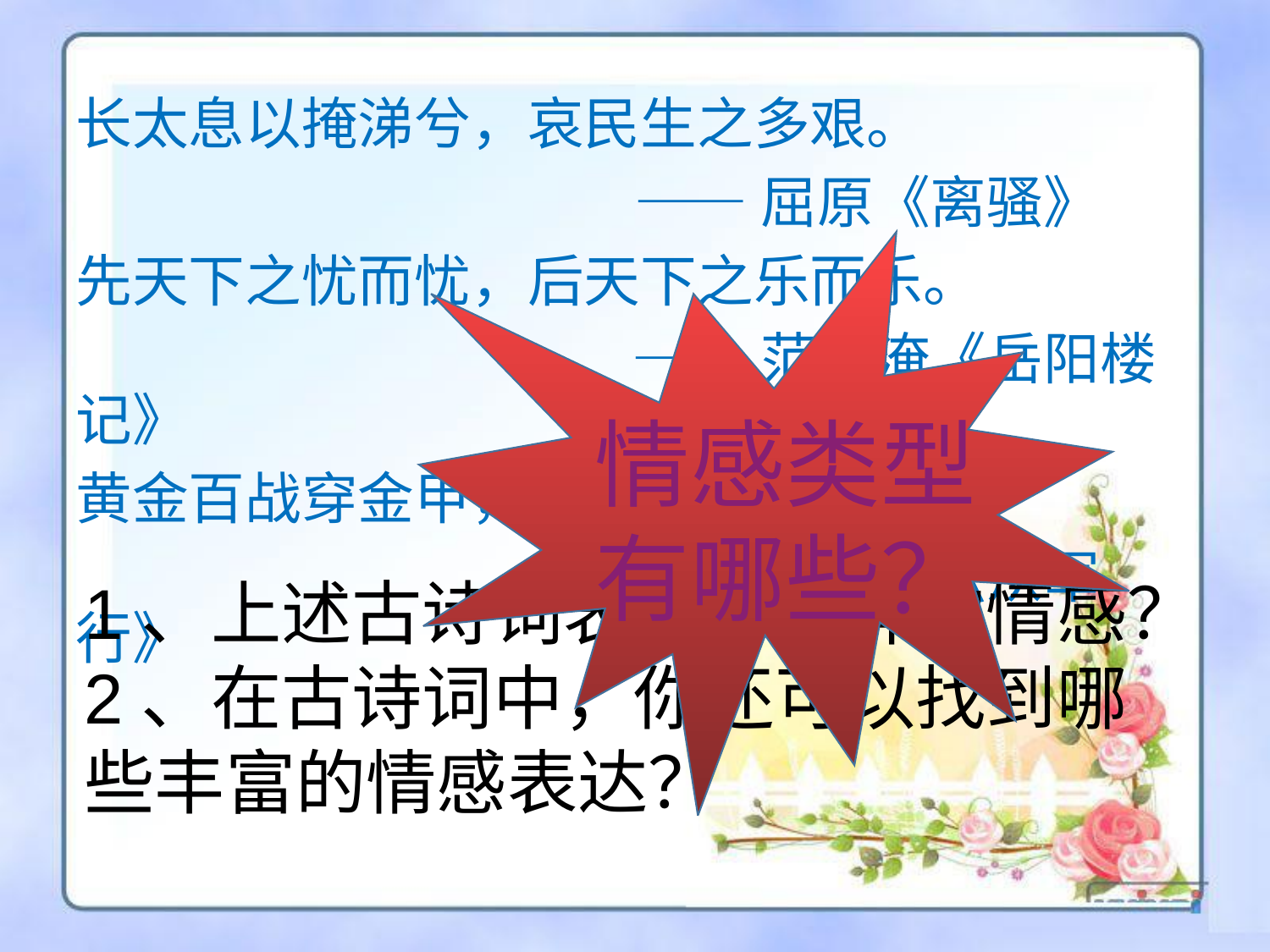

长太息以掩涕兮，哀民生之多艰。
                                            ——屈原《离骚》
先天下之忧而忧，后天下之乐而乐。
                                            ——范仲淹《岳阳楼记》
黄金百战穿金甲，不破楼兰终不还。
                                            ——王昌龄《从军行》

情感类型有哪些？
1、上述古诗词表达了怎样的情感？2、在古诗词中，你还可以找到哪些丰富的情感表达？